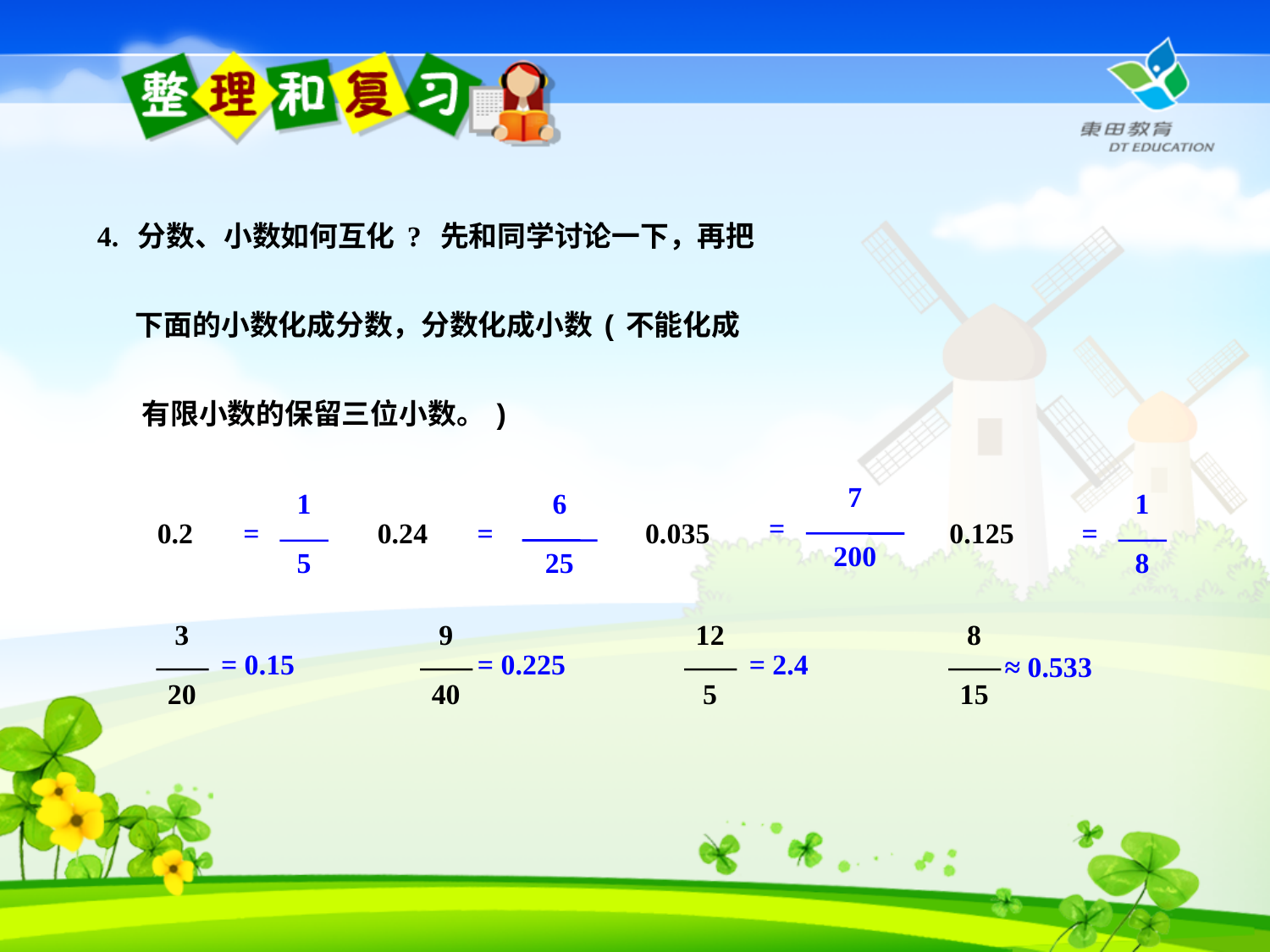

4. 分数、小数如何互化? 先和同学讨论一下，再把
    下面的小数化成分数，分数化成小数(不能化成
     有限小数的保留三位小数。)
7
200

=
6
25

=
1
5

=
1
8

=
0.2
0.24
0.035
0.125
3
20

9
40

12
5

8
15

= 0.15
= 0.225
= 2.4
≈ 0.533